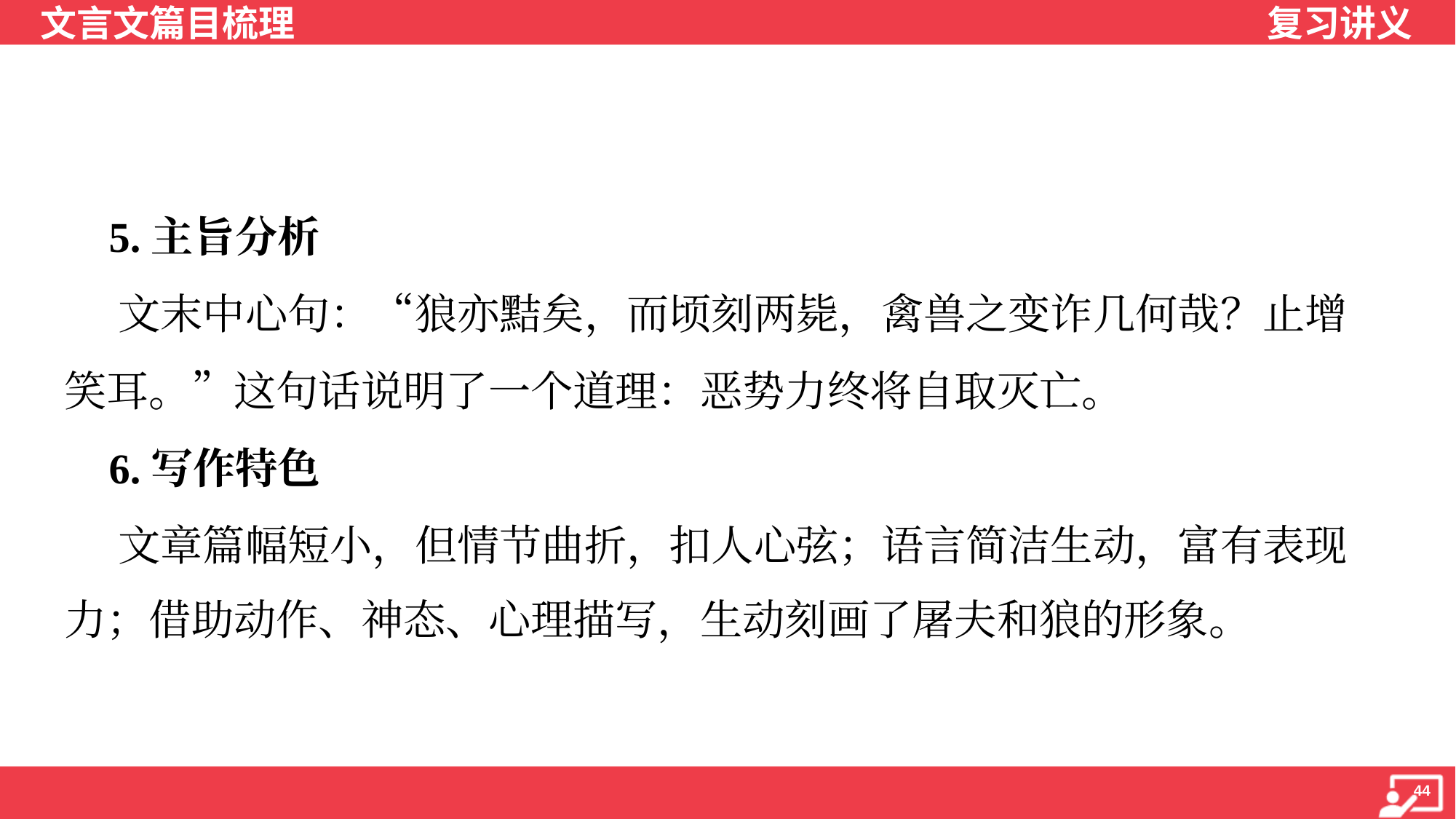

5.主旨分析
    文末中心句：“狼亦黠矣，而顷刻两毙，禽兽之变诈几何哉？止增
笑耳。”这句话说明了一个道理：恶势力终将自取灭亡。
    6.写作特色
    文章篇幅短小，但情节曲折，扣人心弦；语言简洁生动，富有表现
力；借助动作、神态、心理描写，生动刻画了屠夫和狼的形象。